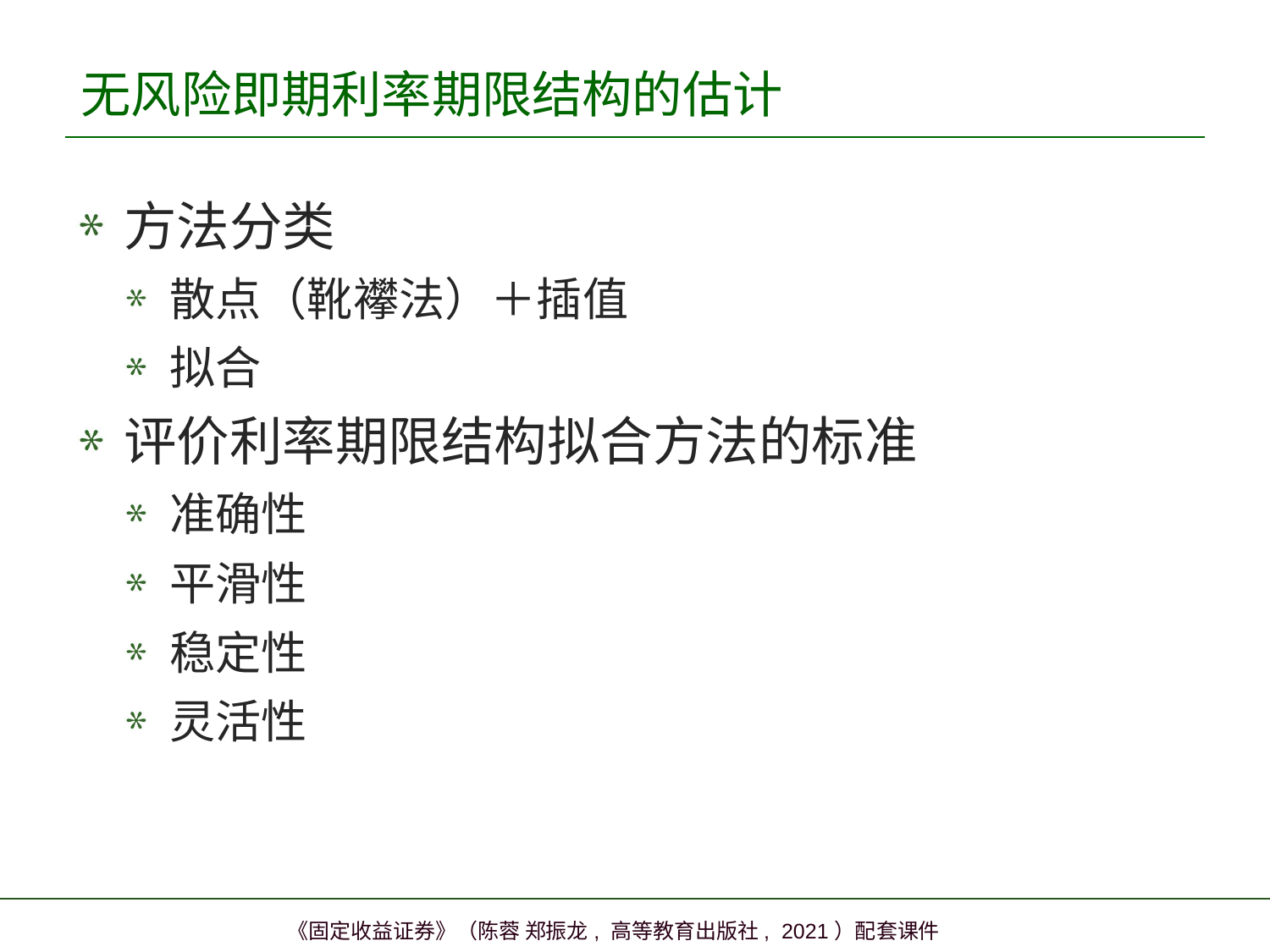

# 无风险即期利率期限结构的估计
方法分类
散点（靴襻法）＋插值
拟合
评价利率期限结构拟合方法的标准
准确性
平滑性
稳定性
灵活性